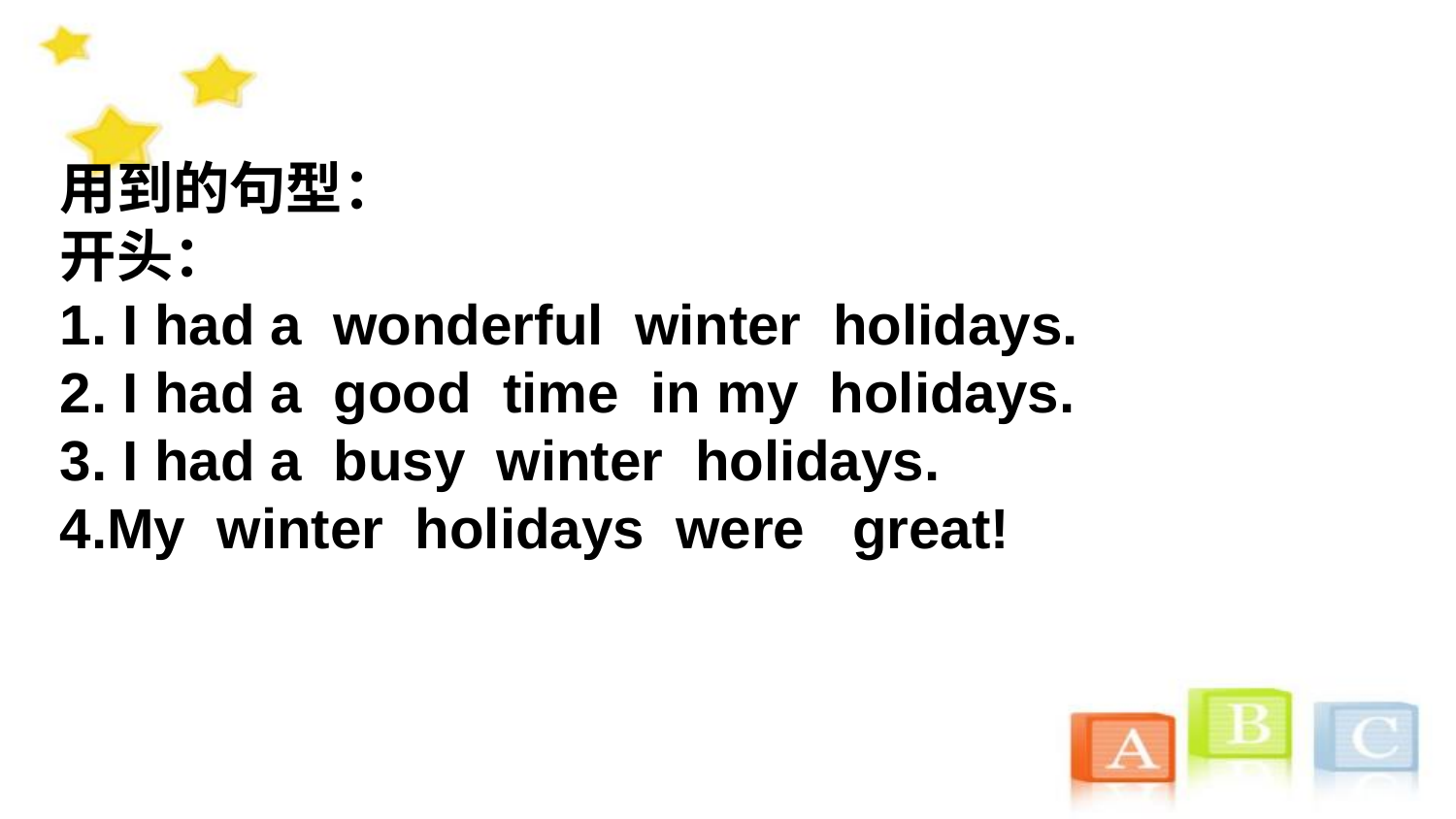

用到的句型：
开头：
1. I had a  wonderful  winter  holidays.
2. I had a  good  time  in my  holidays.
3. I had a  busy  winter  holidays.
4.My  winter  holidays  were   great!